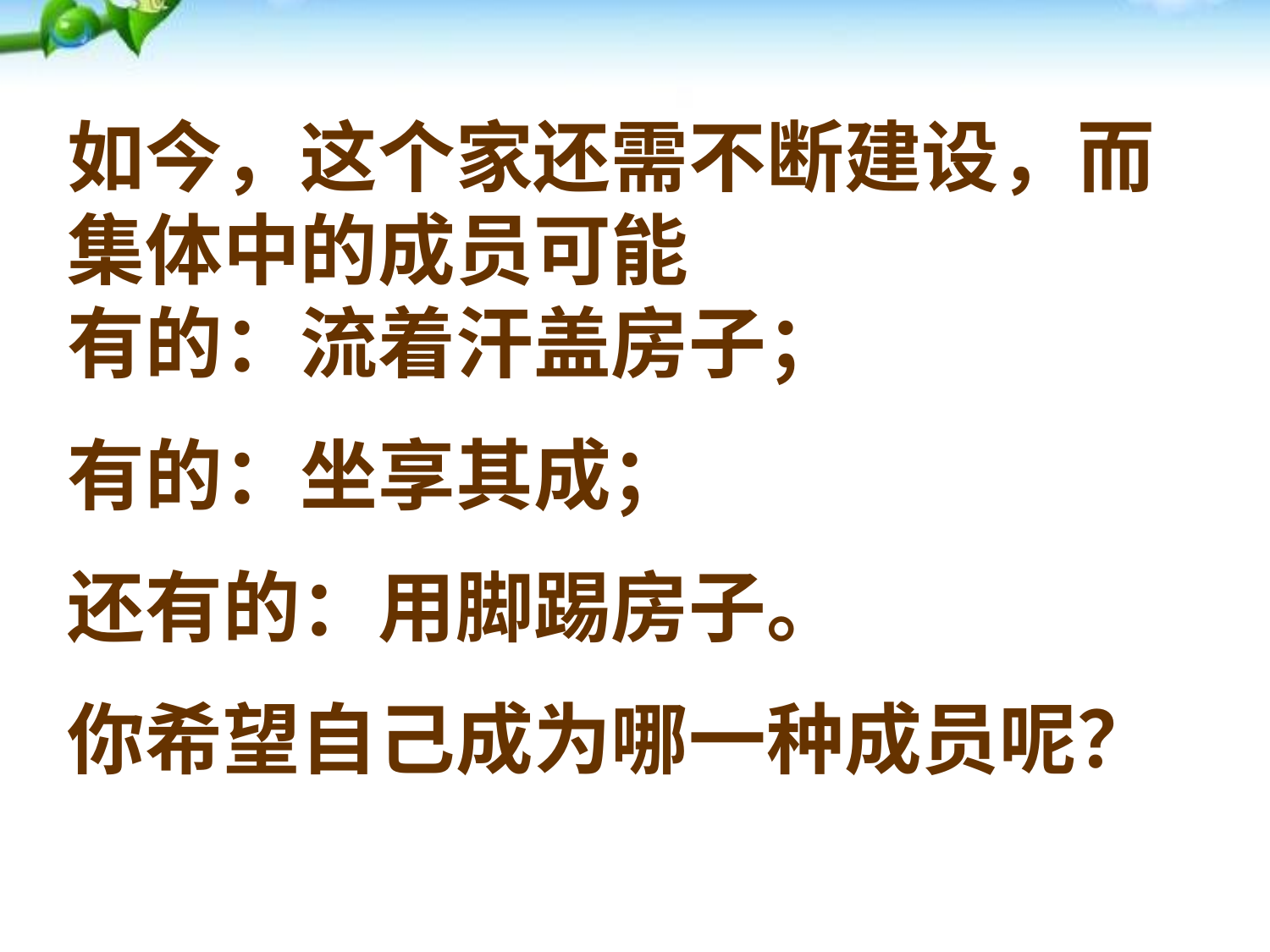

如今，这个家还需不断建设，而集体中的成员可能
有的：流着汗盖房子；
有的：坐享其成；
还有的：用脚踢房子。
你希望自己成为哪一种成员呢？